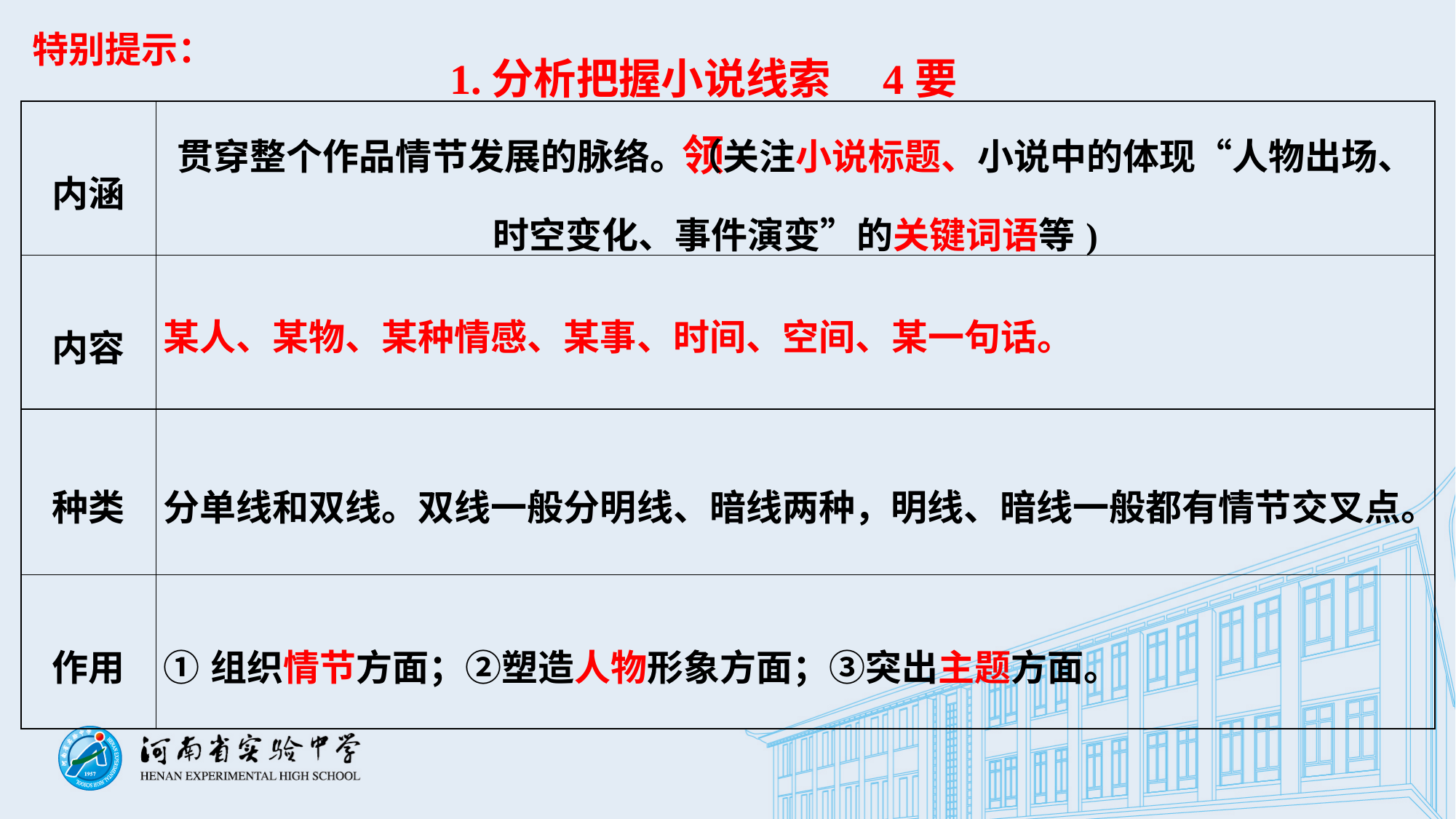

特别提示：
1.分析把握小说线索　4要领
| 内涵 | 贯穿整个作品情节发展的脉络。（关注小说标题、小说中的体现“人物出场、时空变化、事件演变”的关键词语等) |
| --- | --- |
| 内容 | 某人、某物、某种情感、某事、时间、空间、某一句话。 |
| 种类 | 分单线和双线。双线一般分明线、暗线两种，明线、暗线一般都有情节交叉点。 |
| 作用 | ①组织情节方面；②塑造人物形象方面；③突出主题方面。 |